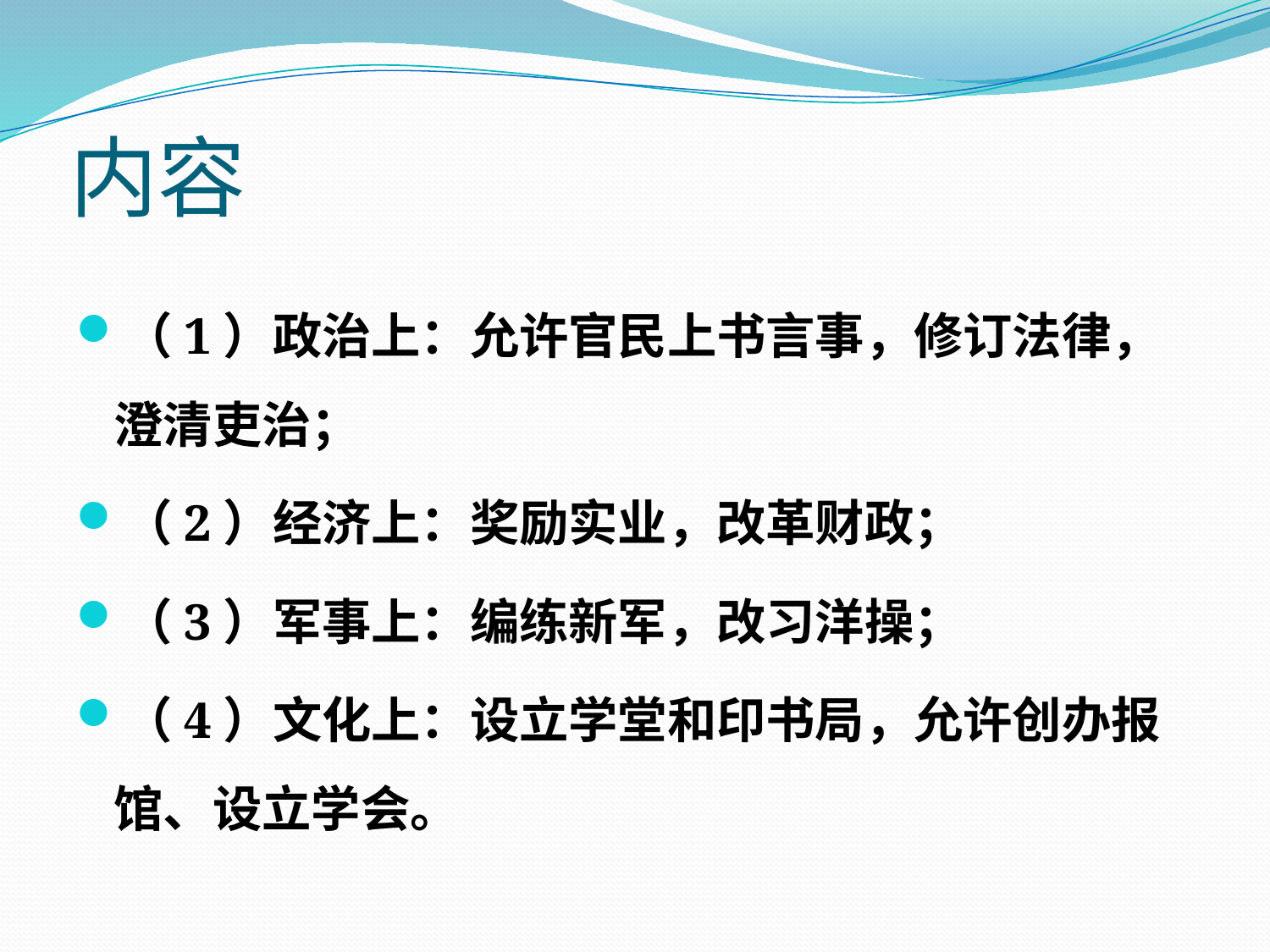

# 内容
（1）政治上：允许官民上书言事，修订法律，澄清吏治；
（2）经济上：奖励实业，改革财政；
（3）军事上：编练新军，改习洋操；
（4）文化上：设立学堂和印书局，允许创办报馆、设立学会。